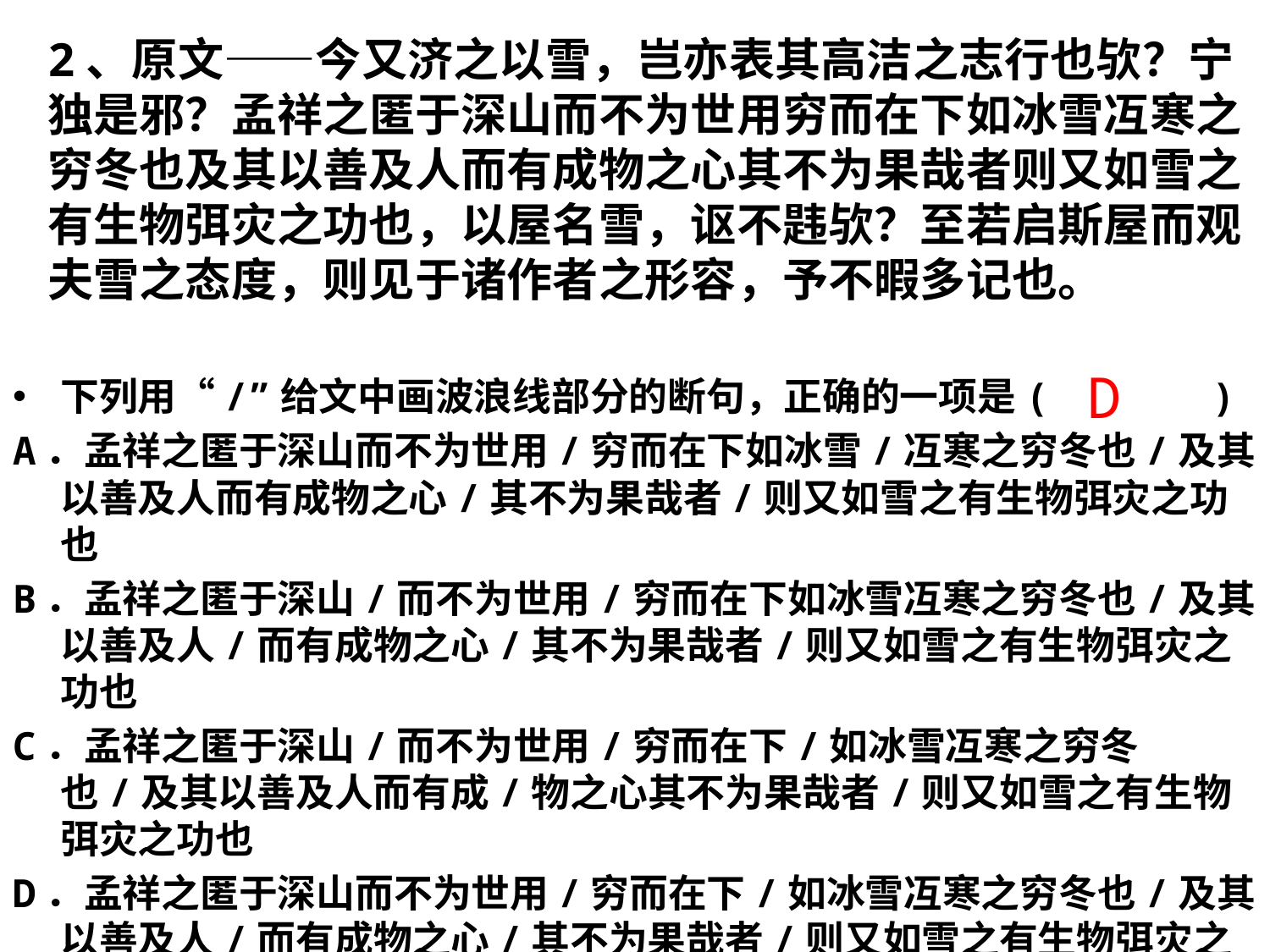

# 2、原文——今又济之以雪，岂亦表其高洁之志行也欤？宁独是邪？孟祥之匿于深山而不为世用穷而在下如冰雪冱寒之穷冬也及其以善及人而有成物之心其不为果哉者则又如雪之有生物弭灾之功也，以屋名雪，讴不韪欤？至若启斯屋而观夫雪之态度，则见于诸作者之形容，予不暇多记也。
D
下列用“/”给文中画波浪线部分的断句，正确的一项是(       )
A．孟祥之匿于深山而不为世用/穷而在下如冰雪/冱寒之穷冬也/及其以善及人而有成物之心/其不为果哉者/则又如雪之有生物弭灾之功也
B．孟祥之匿于深山/而不为世用/穷而在下如冰雪冱寒之穷冬也/及其以善及人/而有成物之心/其不为果哉者/则又如雪之有生物弭灾之功也
C．孟祥之匿于深山/而不为世用/穷而在下/如冰雪冱寒之穷冬也/及其以善及人而有成/物之心其不为果哉者/则又如雪之有生物弭灾之功也
D．孟祥之匿于深山而不为世用/穷而在下/如冰雪冱寒之穷冬也/及其以善及人/而有成物之心/其不为果哉者/则又如雪之有生物弭灾之功也